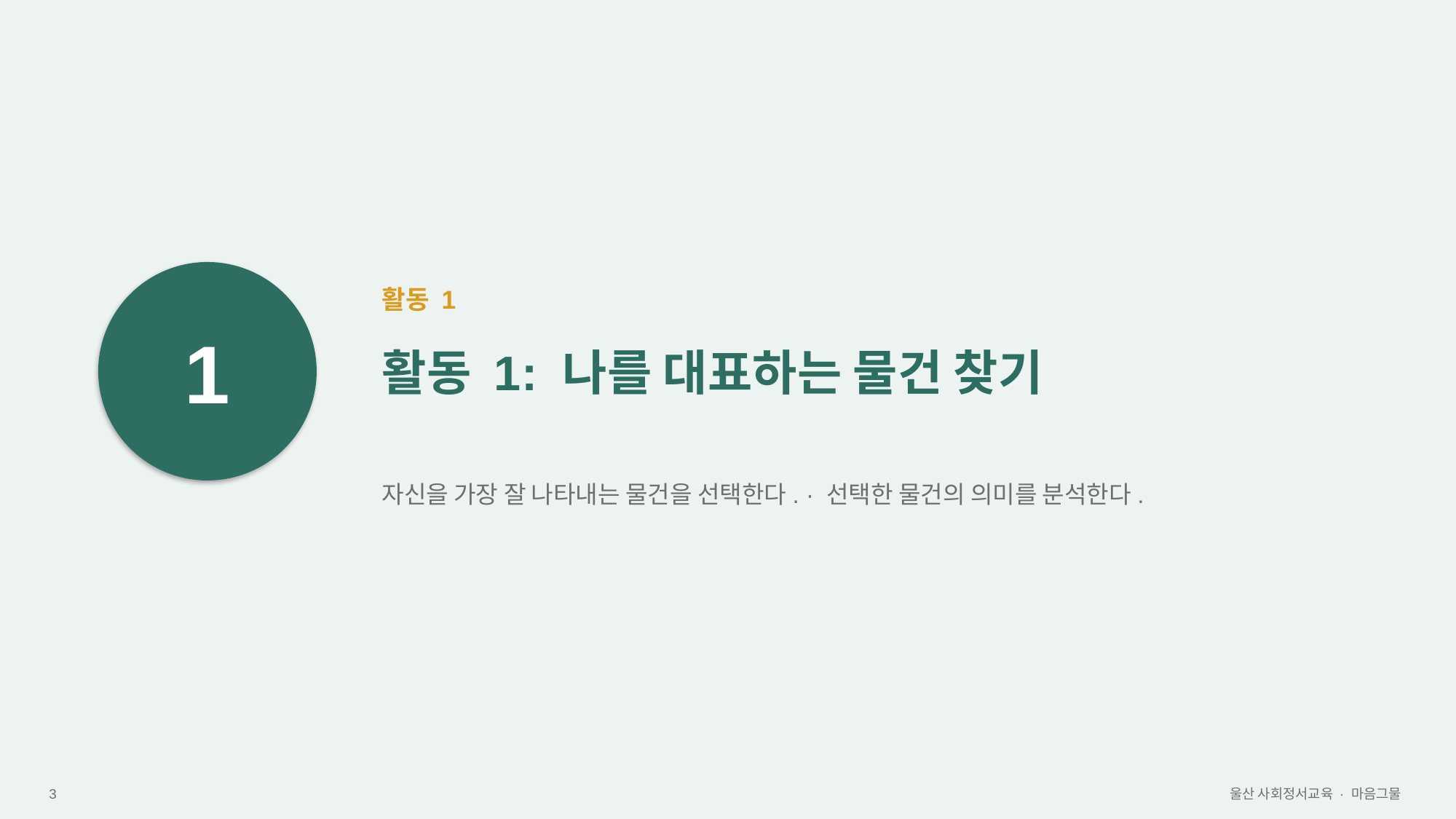

1
활동 1
활동 1: 나를 대표하는 물건 찾기
자신을 가장 잘 나타내는 물건을 선택한다. · 선택한 물건의 의미를 분석한다.
3
울산 사회정서교육 · 마음그물